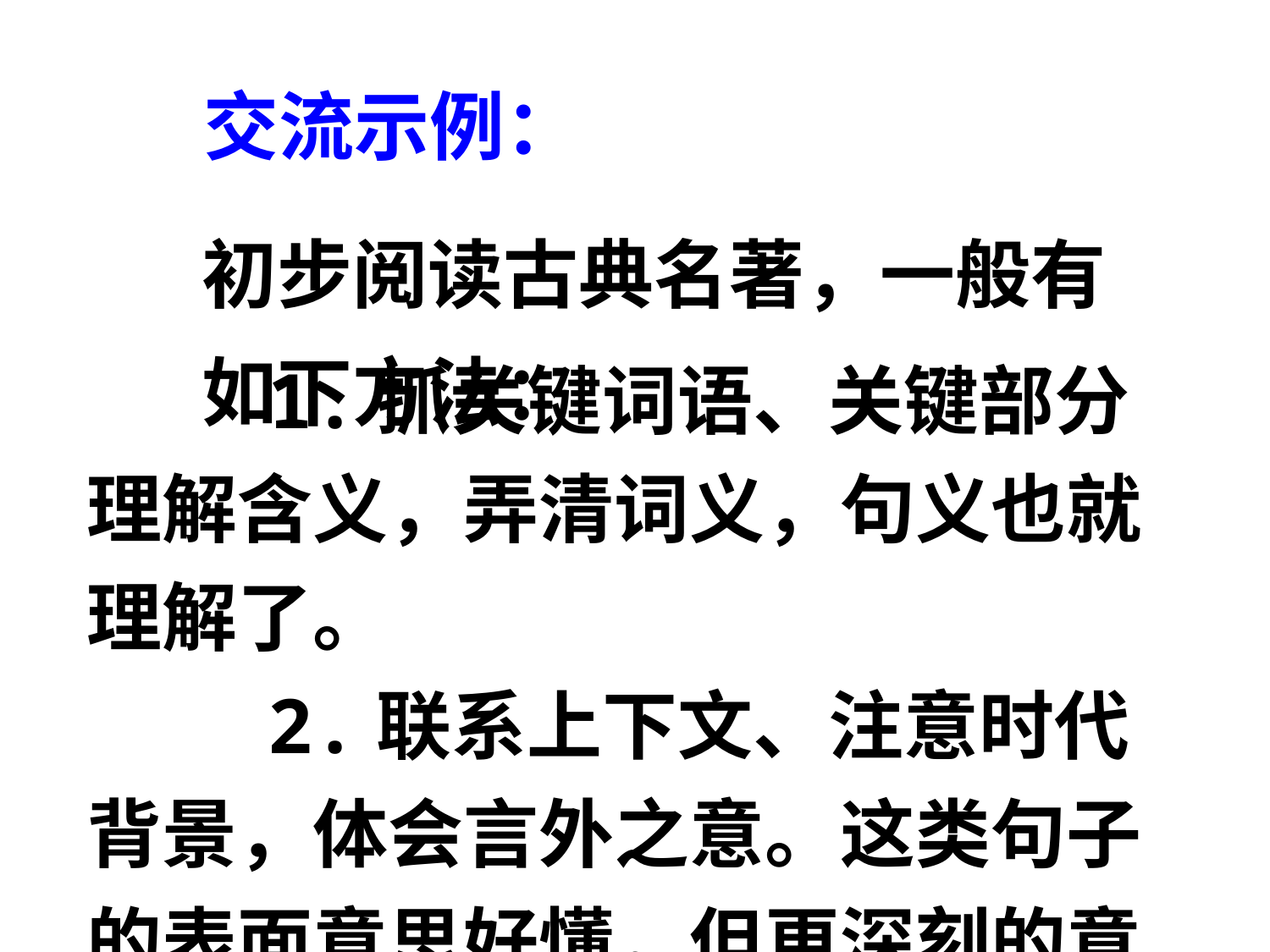

交流示例：
初步阅读古典名著，一般有如下方法：
    1.抓关键词语、关键部分理解含义，弄清词义，句义也就理解了。
    2.联系上下文、注意时代背景，体会言外之意。这类句子的表面意思好懂，但更深刻的意思就必须结合作者所处的时代，联系